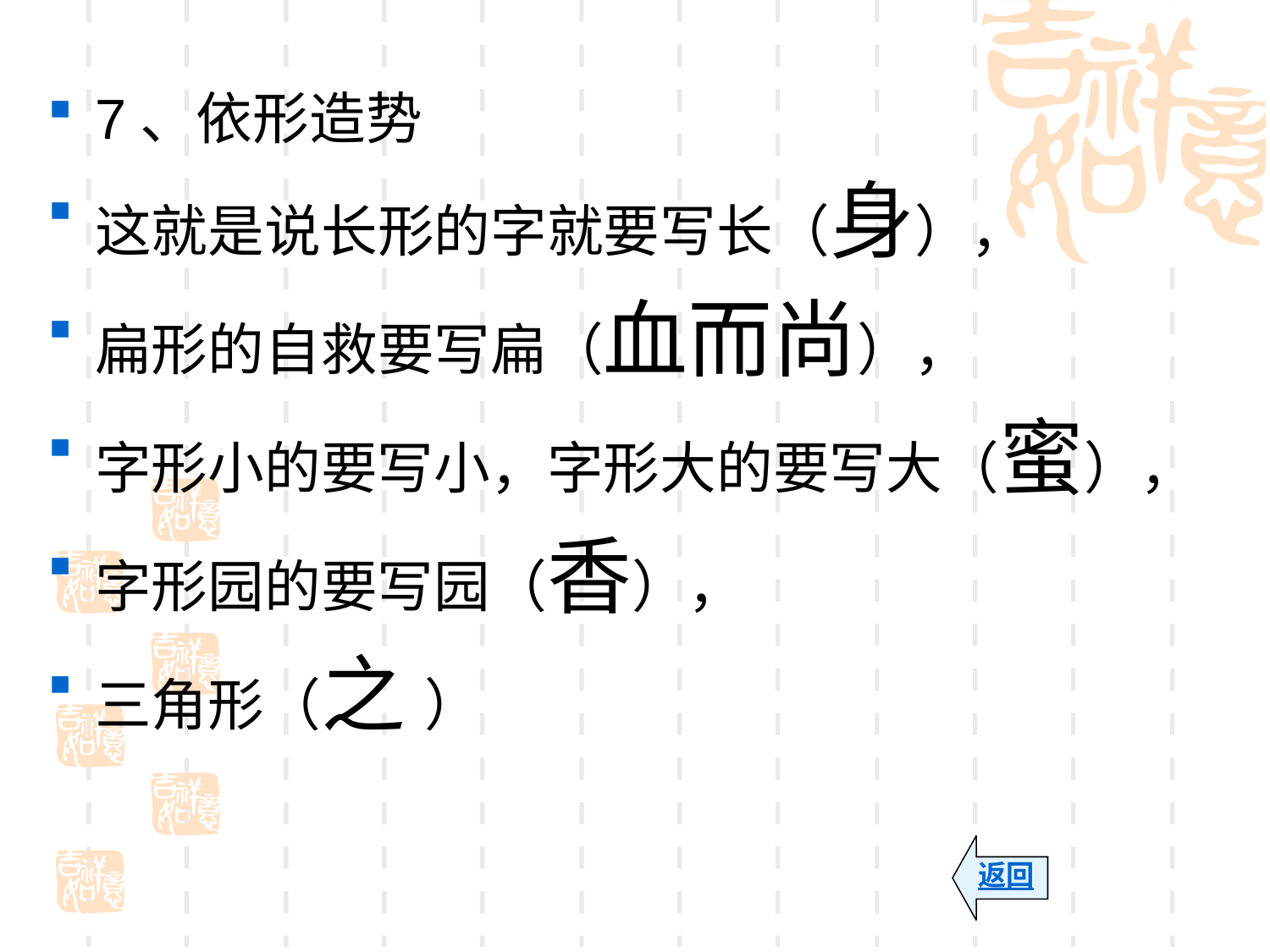

7、依形造势
这就是说长形的字就要写长（身），
扁形的自救要写扁（血而尚），
字形小的要写小，字形大的要写大（蜜），
字形园的要写园（香），
三角形（之 ）

返回